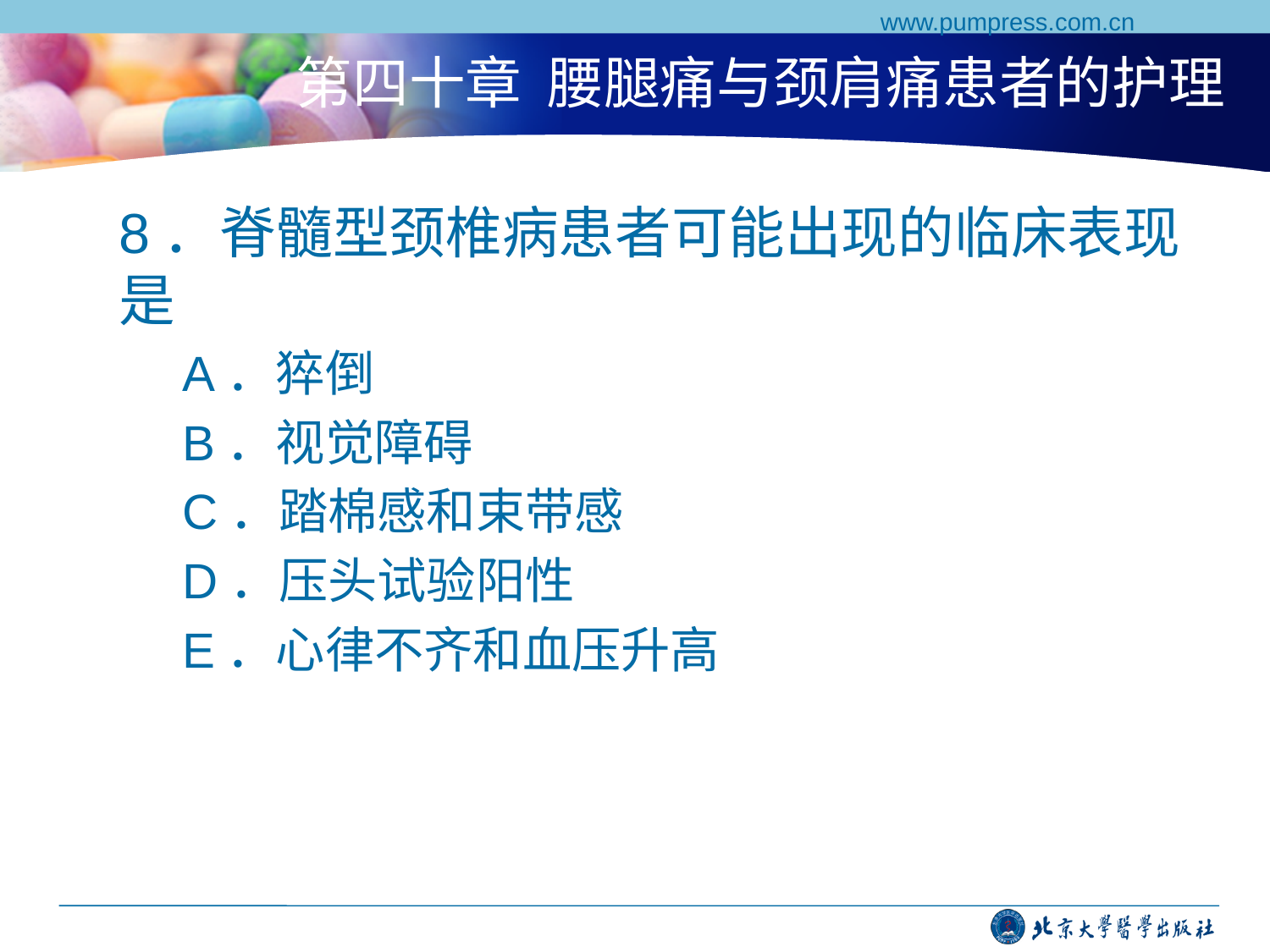

www.pumpress.com.cn
# 第四十章  腰腿痛与颈肩痛患者的护理
8．脊髓型颈椎病患者可能出现的临床表现是
A．猝倒
B．视觉障碍
C．踏棉感和束带感
D．压头试验阳性
E．心律不齐和血压升高